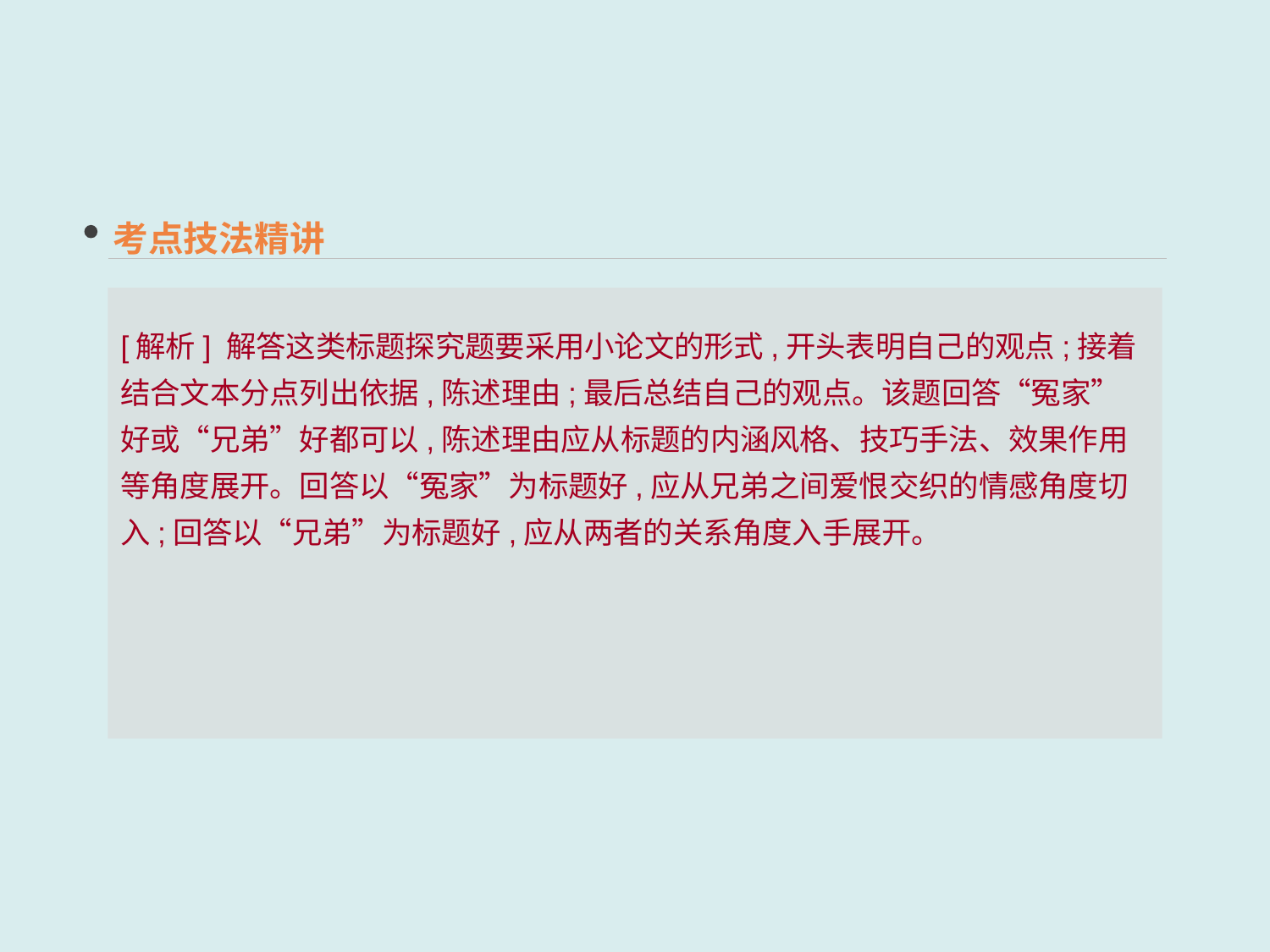

考点技法精讲

[解析] 解答这类标题探究题要采用小论文的形式,开头表明自己的观点;接着结合文本分点列出依据,陈述理由;最后总结自己的观点。该题回答“冤家”好或“兄弟”好都可以,陈述理由应从标题的内涵风格、技巧手法、效果作用等角度展开。回答以“冤家”为标题好,应从兄弟之间爱恨交织的情感角度切入;回答以“兄弟”为标题好,应从两者的关系角度入手展开。